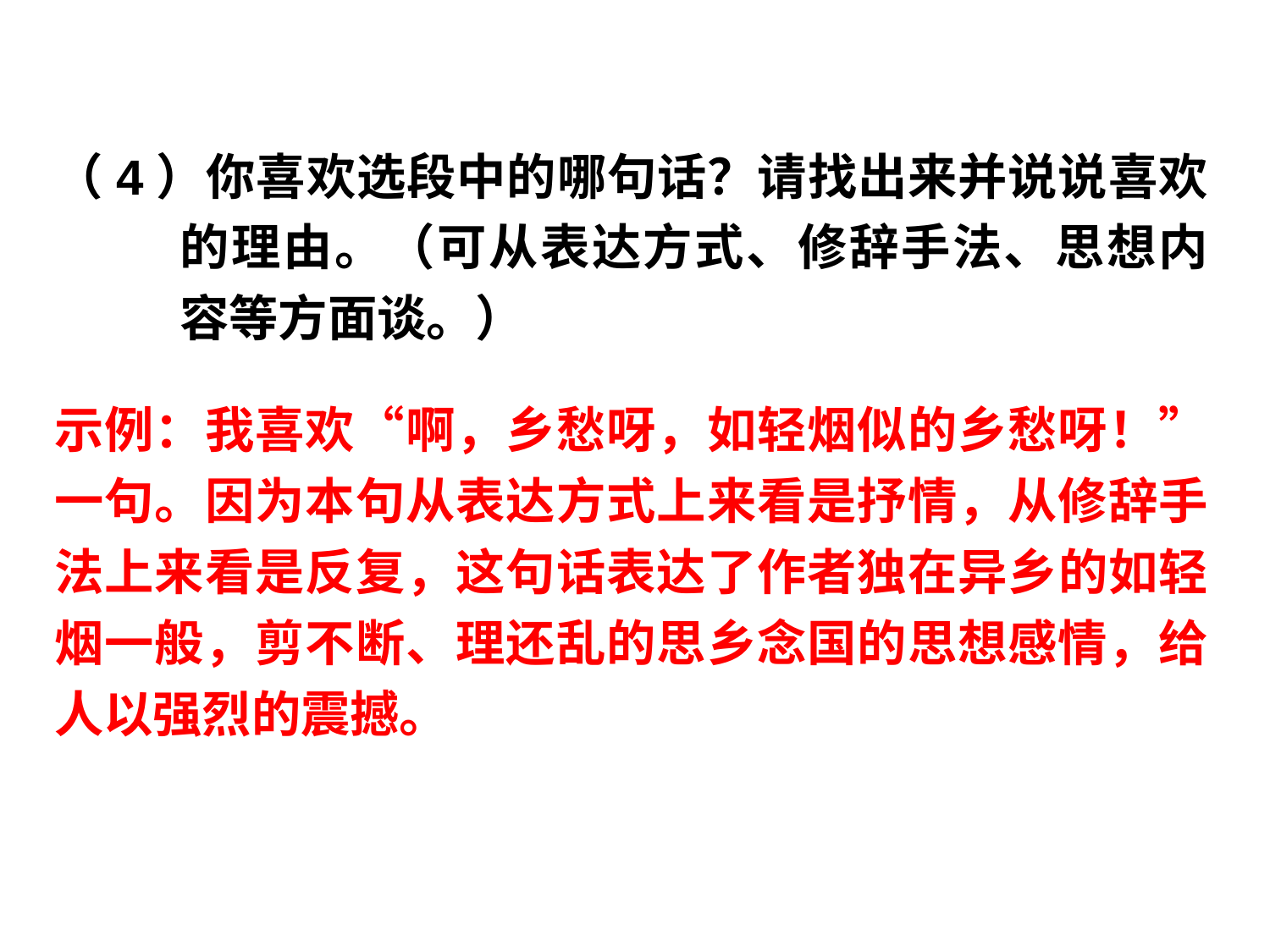

（4）你喜欢选段中的哪句话？请找出来并说说喜欢的理由。（可从表达方式、修辞手法、思想内容等方面谈。）
示例：我喜欢“啊，乡愁呀，如轻烟似的乡愁呀！”一句。因为本句从表达方式上来看是抒情，从修辞手法上来看是反复，这句话表达了作者独在异乡的如轻烟一般，剪不断、理还乱的思乡念国的思想感情，给人以强烈的震撼。